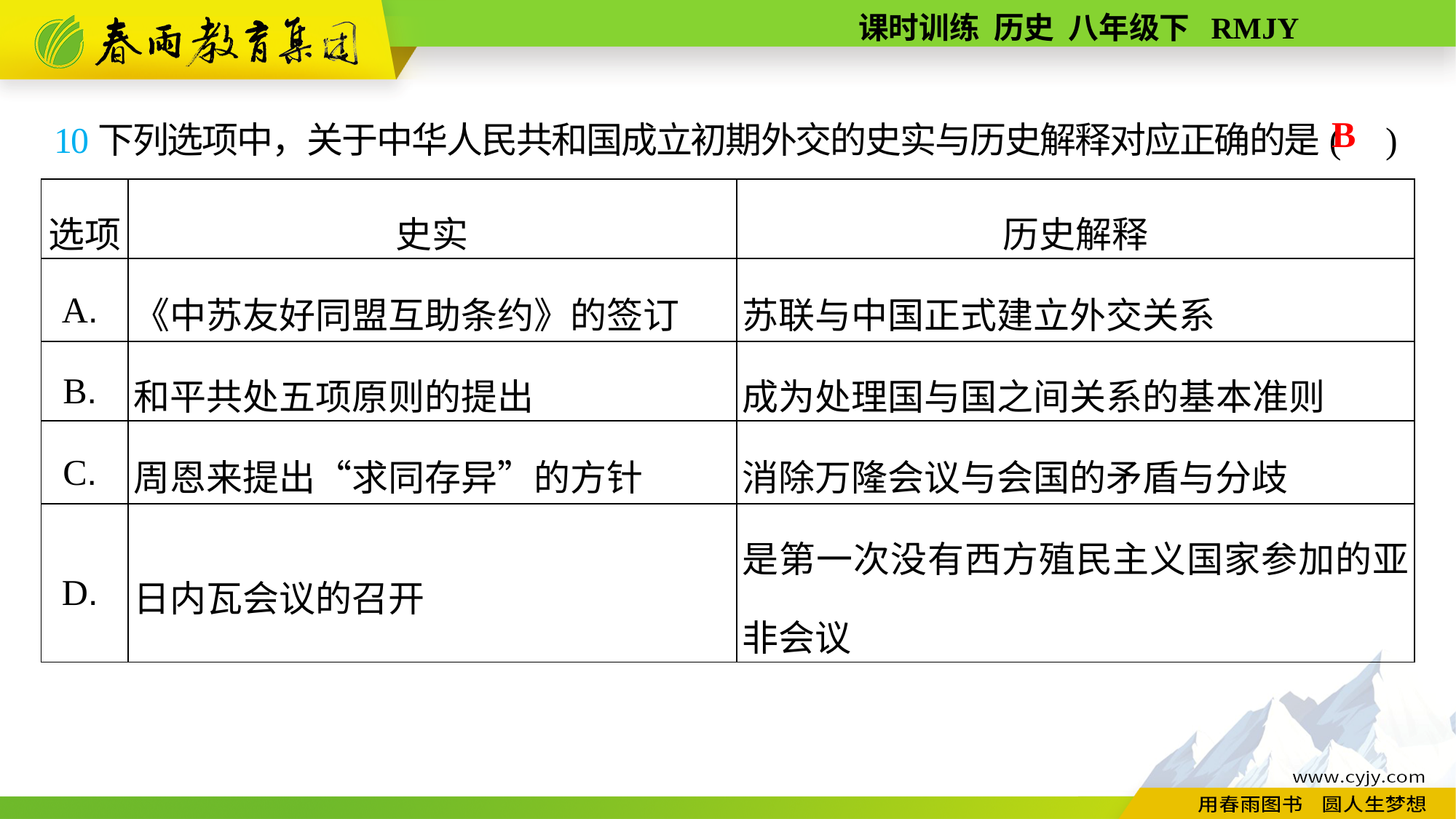

10下列选项中，关于中华人民共和国成立初期外交的史实与历史解释对应正确的是(      )
B
| 选项 | 史实 | 历史解释 |
| --- | --- | --- |
| A. | 《中苏友好同盟互助条约》的签订 | 苏联与中国正式建立外交关系 |
| B. | 和平共处五项原则的提出 | 成为处理国与国之间关系的基本准则 |
| C. | 周恩来提出“求同存异”的方针 | 消除万隆会议与会国的矛盾与分歧 |
| D. | 日内瓦会议的召开 | 是第一次没有西方殖民主义国家参加的亚非会议 |